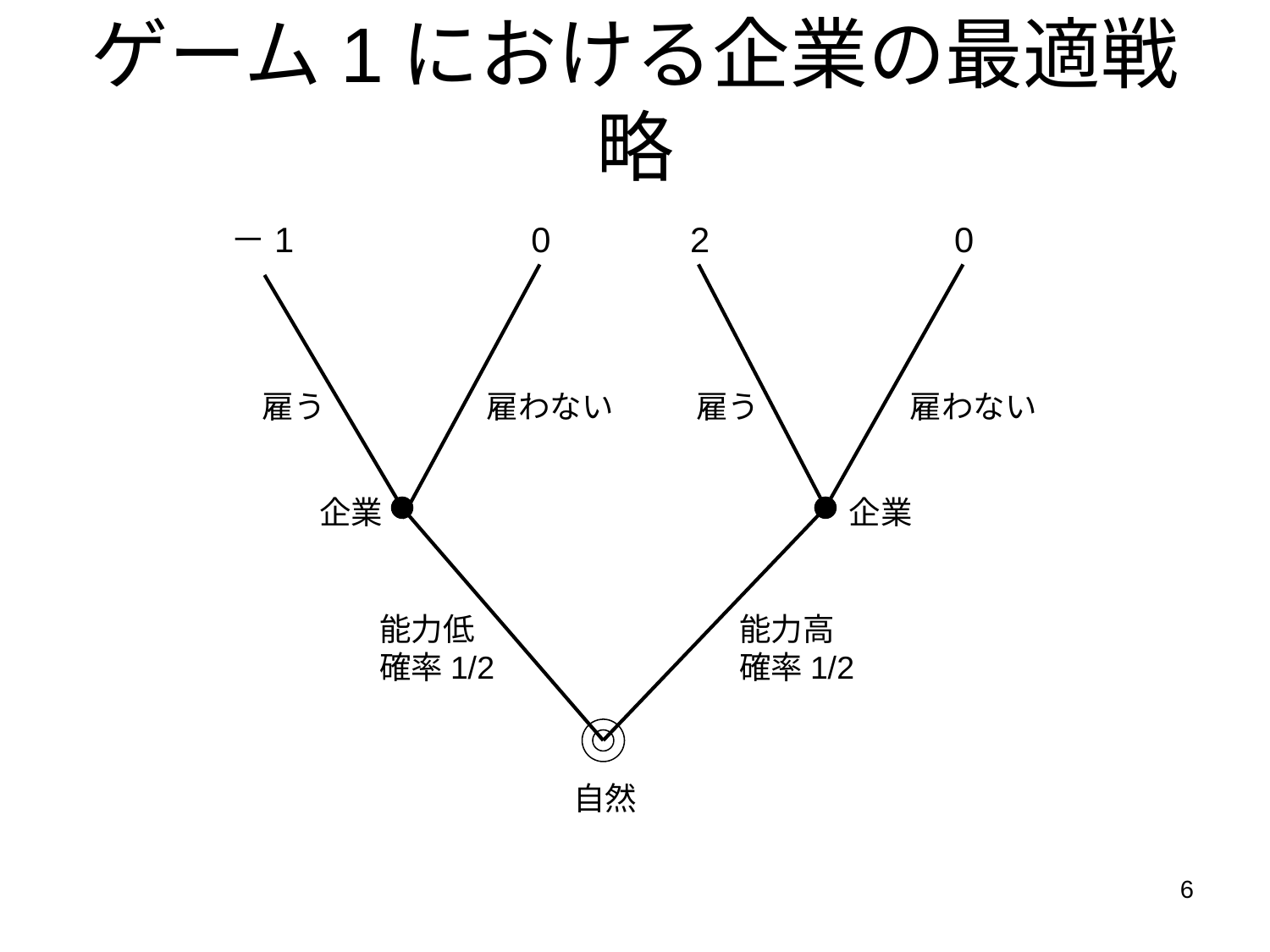

# ゲーム1における企業の最適戦略
－1
0
2
0

雇う
雇わない
雇う
雇わない
企業
企業

能力低
確率1/2
能力高
確率1/2

自然
6